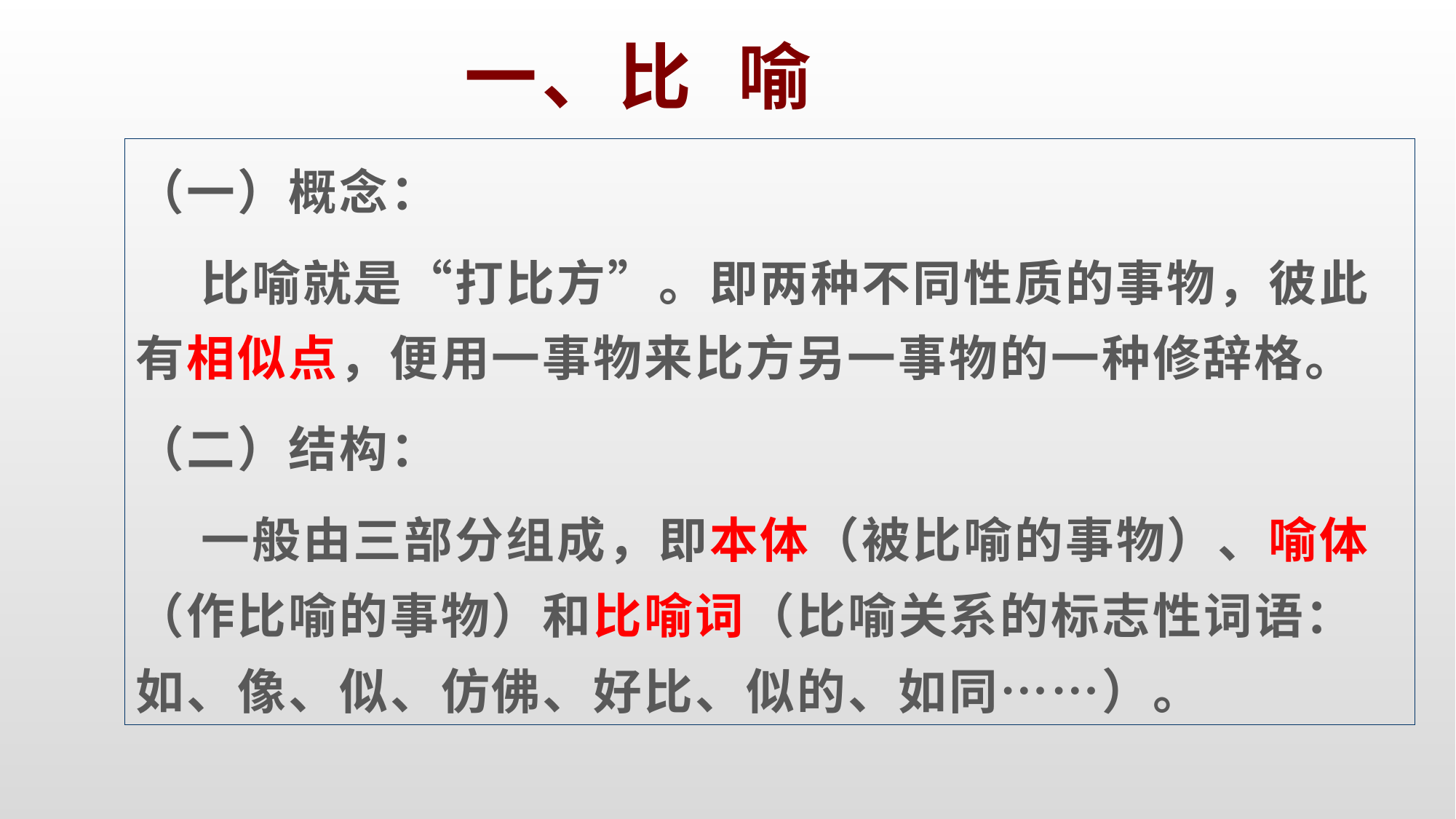

# 一、比  喻
（一）概念：
    比喻就是“打比方”。即两种不同性质的事物，彼此有相似点，便用一事物来比方另一事物的一种修辞格。
（二）结构：
    一般由三部分组成，即本体（被比喻的事物）、喻体（作比喻的事物）和比喻词（比喻关系的标志性词语：如、像、似、仿佛、好比、似的、如同……）。